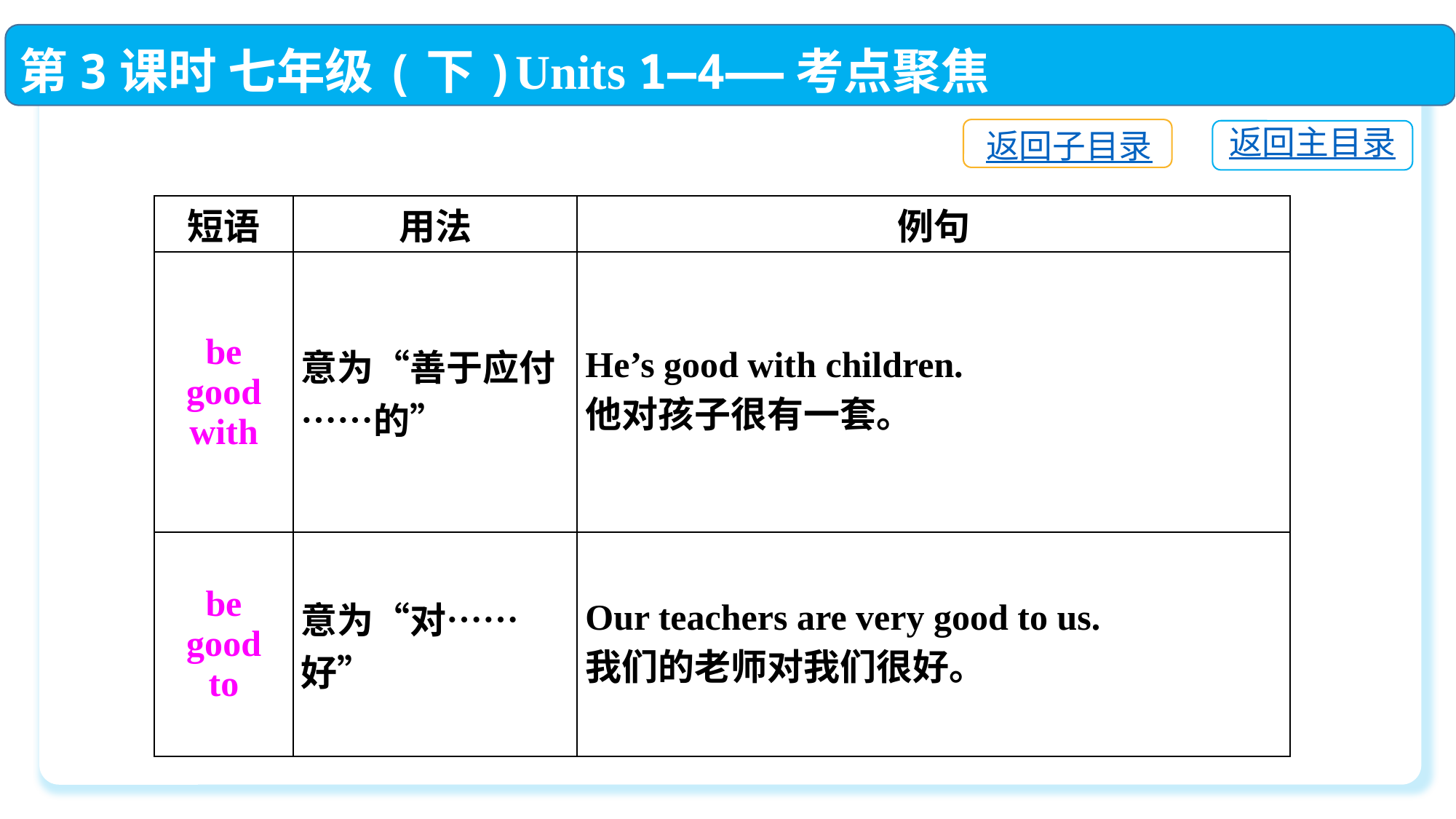

第3课时 七年级(下)Units 1—4——考点聚焦

返回子目录
返回主目录
| 短语 | 用法 | 例句 |
| --- | --- | --- |
| be good with | 意为“善于应付……的” | He’s good with children. 他对孩子很有一套。 |
| be good to | 意为“对……好” | Our teachers are very good to us. 我们的老师对我们很好。 |